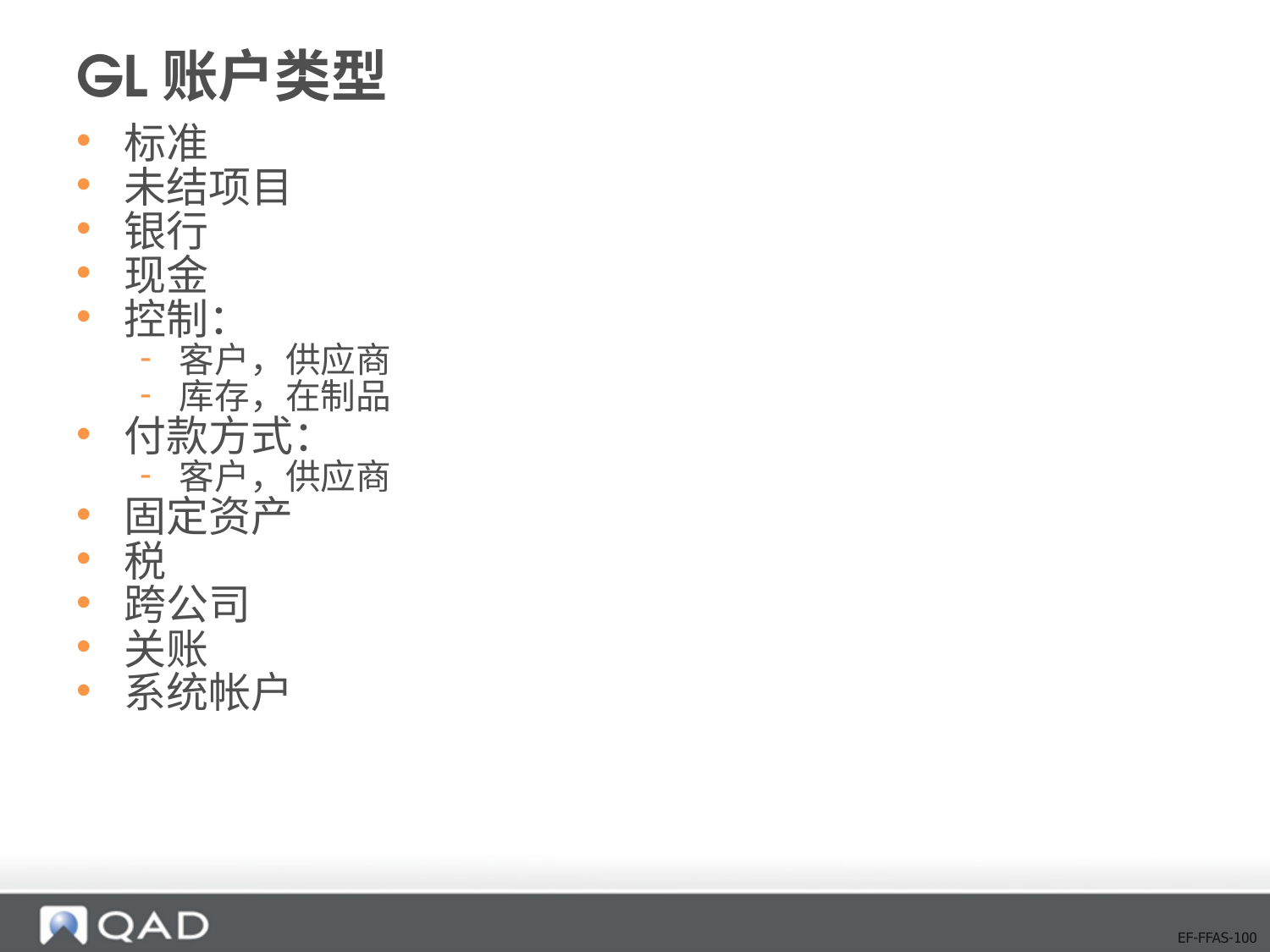

# GL账户类型
标准
未结项目
银行
现金
控制：
客户，供应商
库存，在制品
付款方式：
客户，供应商
固定资产
税
跨公司
关账
系统帐户
EF-FFAS-100